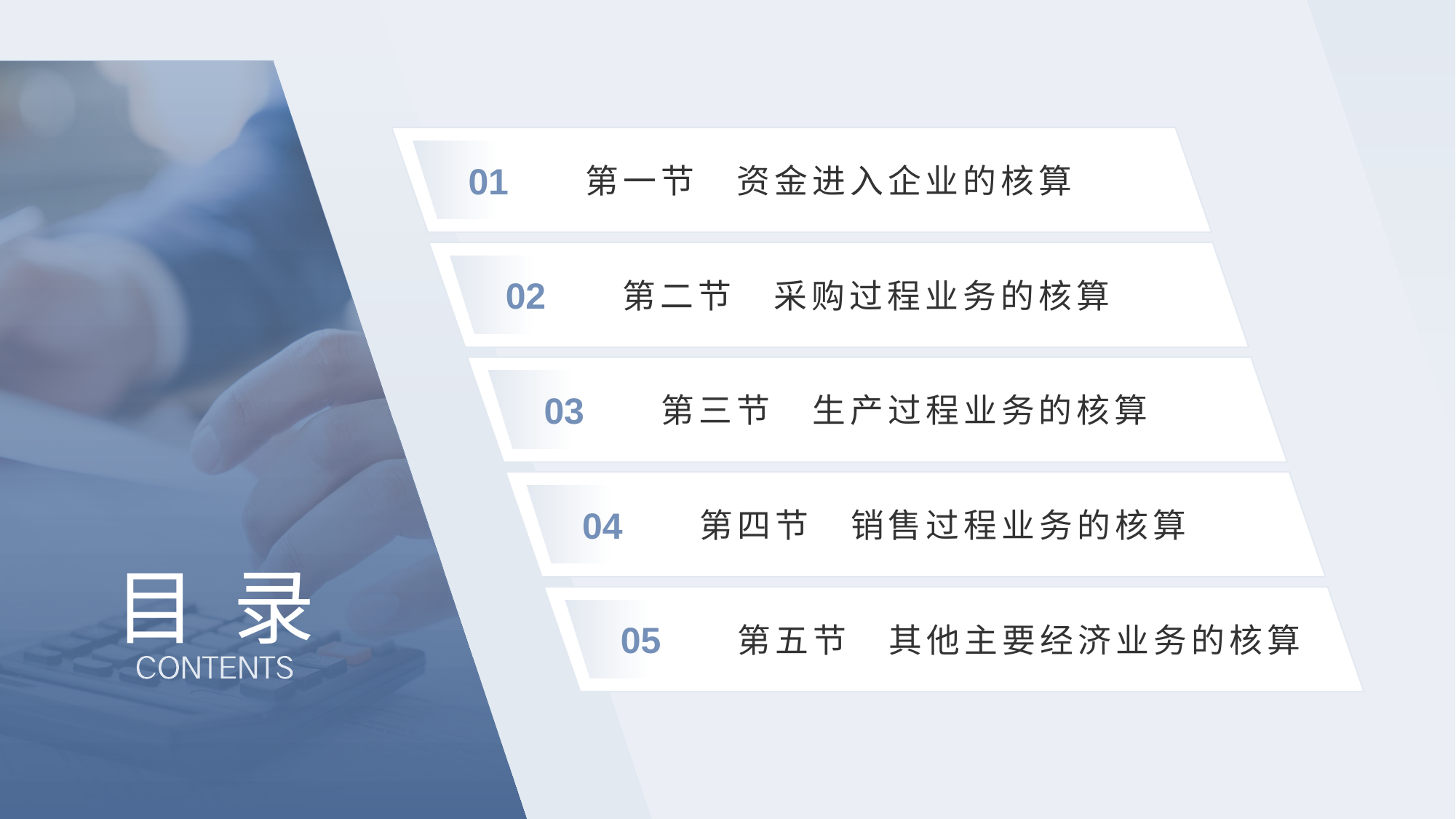

01
第一节　资金进入企业的核算

02
第二节　采购过程业务的核算

03
第三节　生产过程业务的核算

04
第四节　销售过程业务的核算
# 目  录

05
第五节　其他主要经济业务的核算